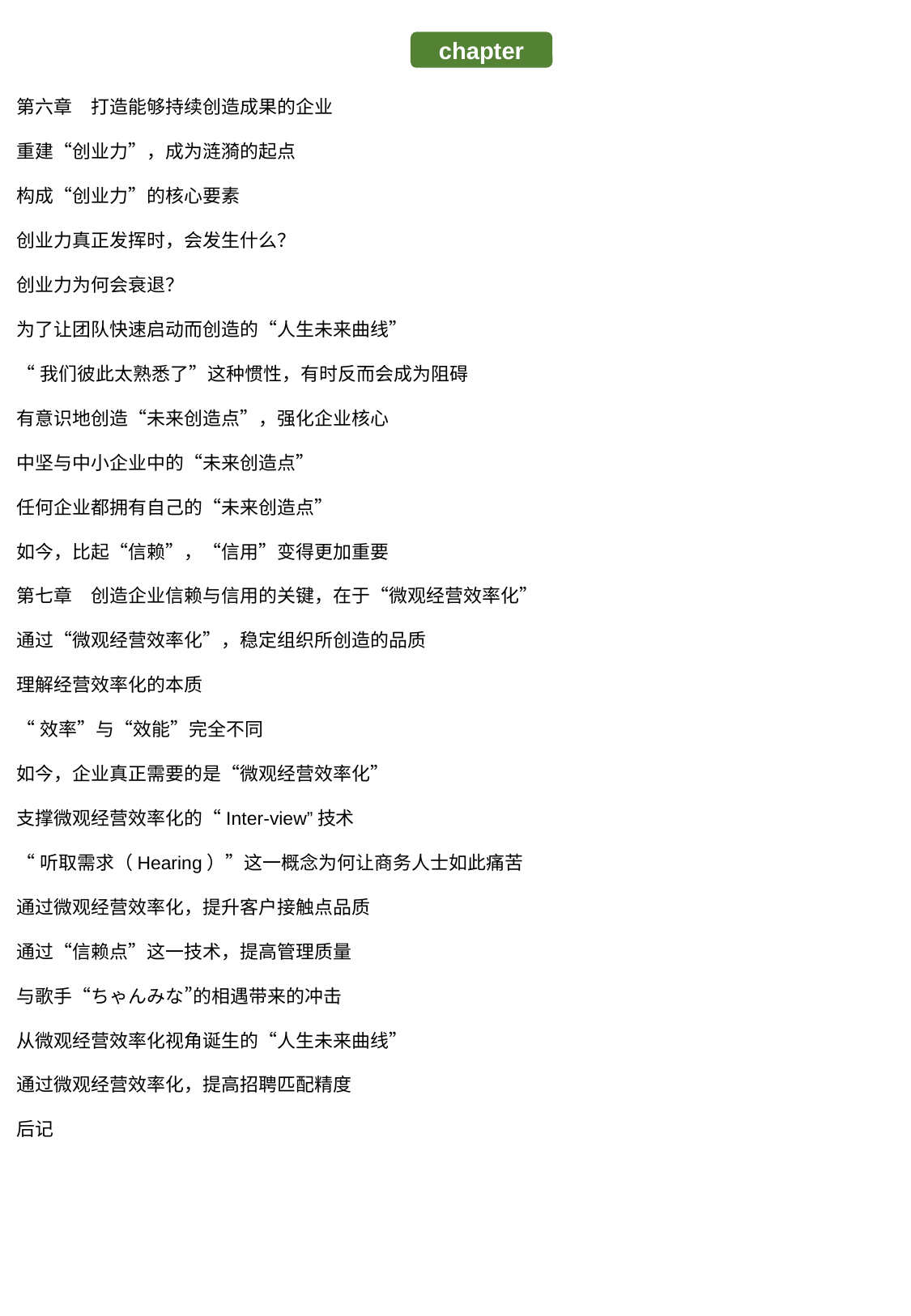

chapter
第六章　打造能够持续创造成果的企业

重建“创业力”，成为涟漪的起点

构成“创业力”的核心要素

创业力真正发挥时，会发生什么？

创业力为何会衰退？

为了让团队快速启动而创造的“人生未来曲线”

“我们彼此太熟悉了”这种惯性，有时反而会成为阻碍

有意识地创造“未来创造点”，强化企业核心

中坚与中小企业中的“未来创造点”

任何企业都拥有自己的“未来创造点”

如今，比起“信赖”，“信用”变得更加重要

第七章　创造企业信赖与信用的关键，在于“微观经营效率化”

通过“微观经营效率化”，稳定组织所创造的品质

理解经营效率化的本质

“效率”与“效能”完全不同

如今，企业真正需要的是“微观经营效率化”

支撑微观经营效率化的“Inter-view”技术

“听取需求（Hearing）”这一概念为何让商务人士如此痛苦

通过微观经营效率化，提升客户接触点品质

通过“信赖点”这一技术，提高管理质量

与歌手“ちゃんみな”的相遇带来的冲击

从微观经营效率化视角诞生的“人生未来曲线”

通过微观经营效率化，提高招聘匹配精度

后记